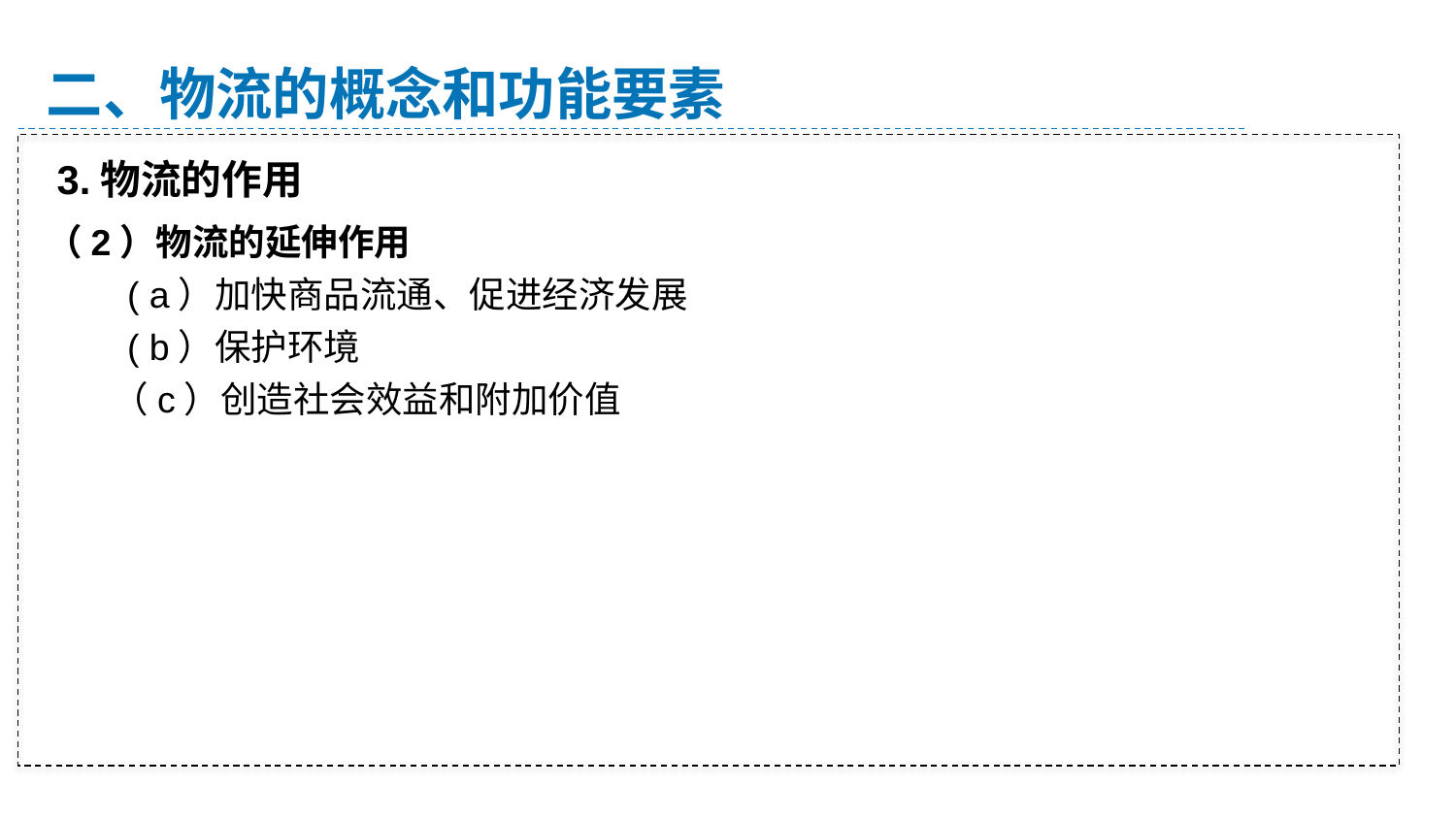

二、物流的概念和功能要素

 3.物流的作用

（2）物流的延伸作用
        ( a）加快商品流通、促进经济发展
        ( b）保护环境
       （c）创造社会效益和附加价值